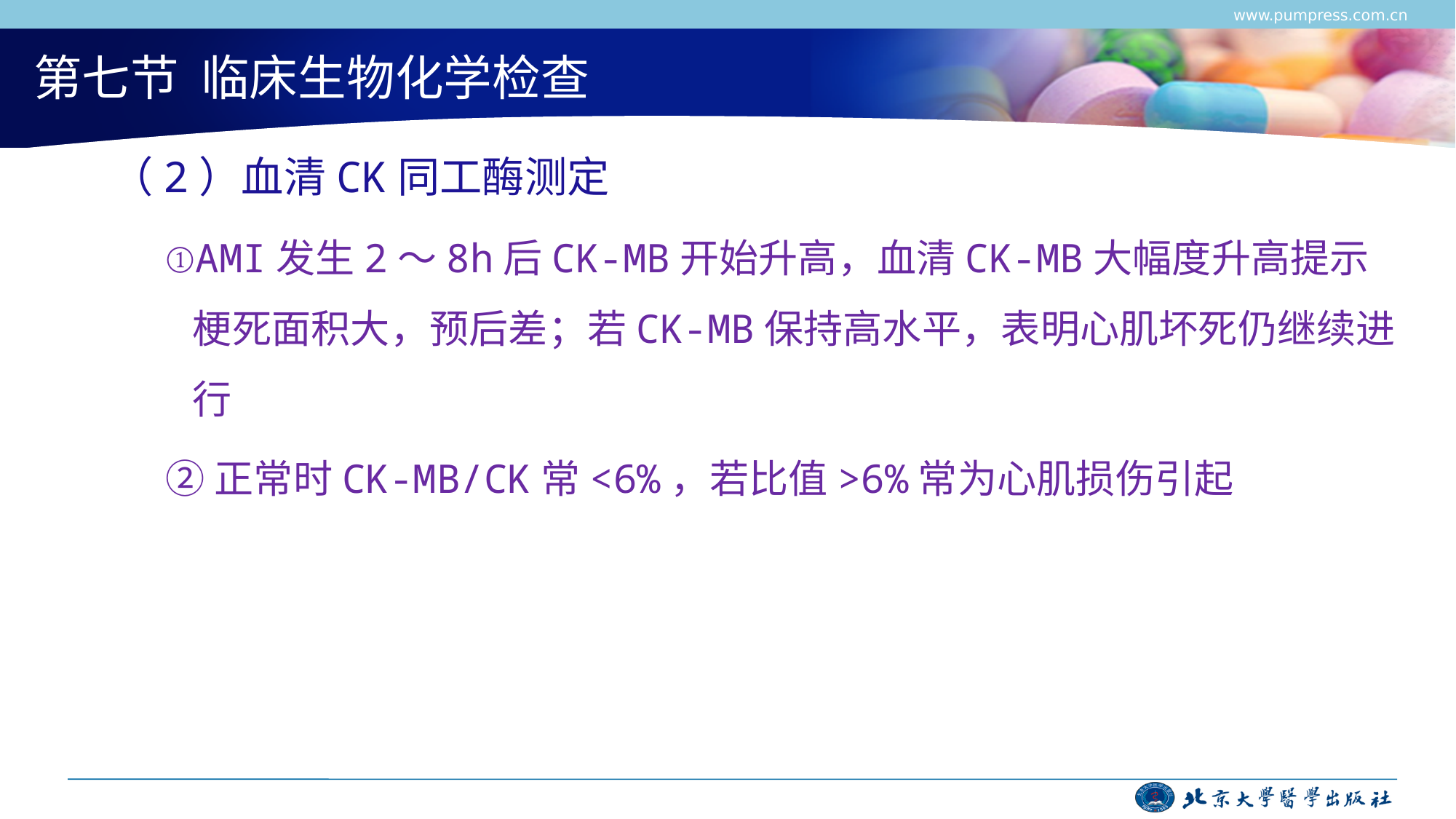

www.pumpress.com.cn
# 第七节  临床生物化学检查
（2）血清CK同工酶测定
①AMI发生2～8h后CK-MB开始升高，血清CK-MB大幅度升高提示梗死面积大，预后差；若CK-MB保持高水平，表明心肌坏死仍继续进行
②正常时CK-MB/CK常<6%，若比值>6%常为心肌损伤引起